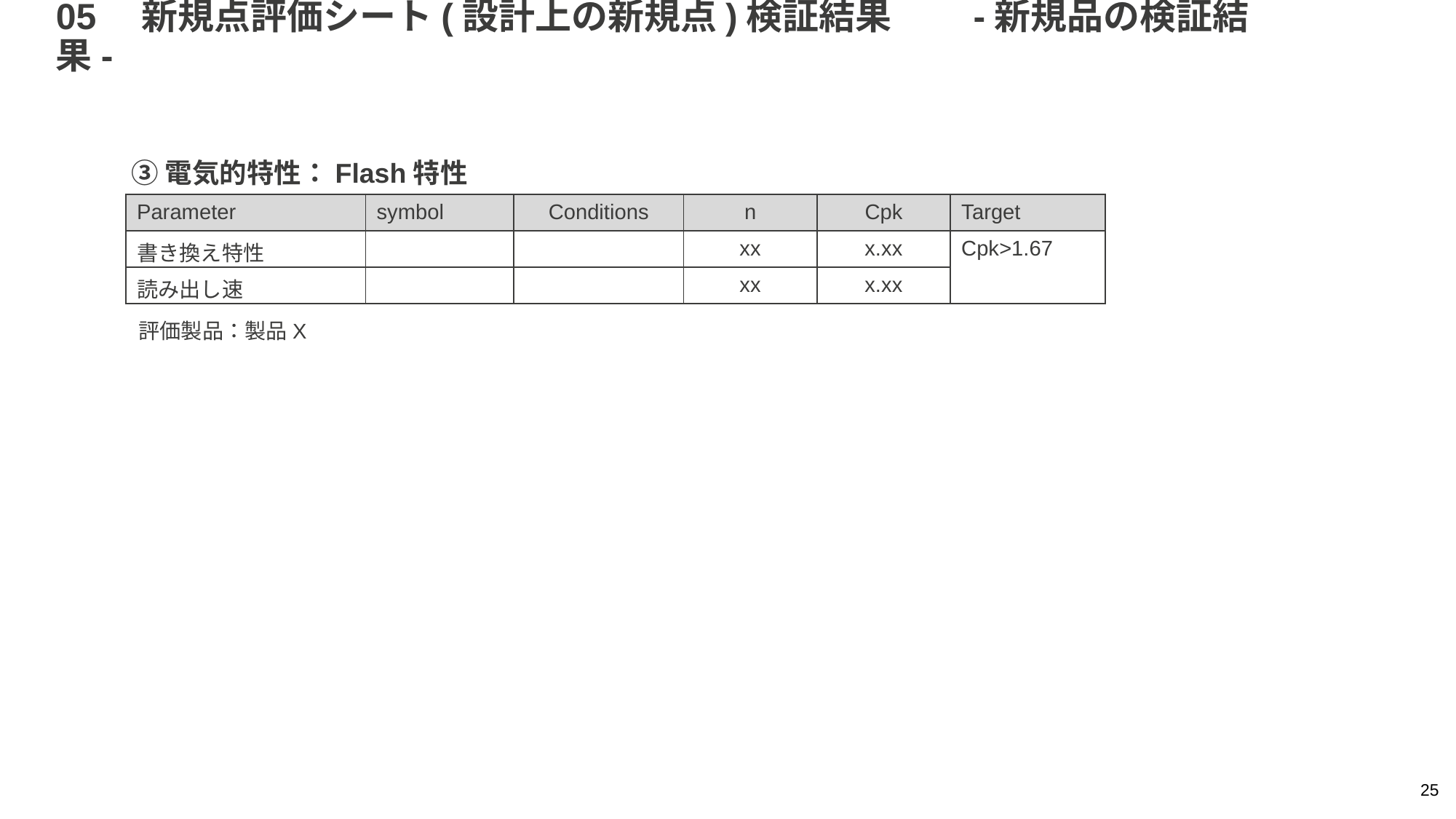

# 05　新規点評価シート(設計上の新規点)検証結果　　-新規品の検証結果-
③電気的特性：Flash特性
| Parameter | symbol | Conditions | n | Cpk | Target |
| --- | --- | --- | --- | --- | --- |
| 書き換え特性 |  |  | xx | x.xx | Cpk>1.67 |
| 読み出し速 |  |  | xx | x.xx |  |
評価製品：製品X